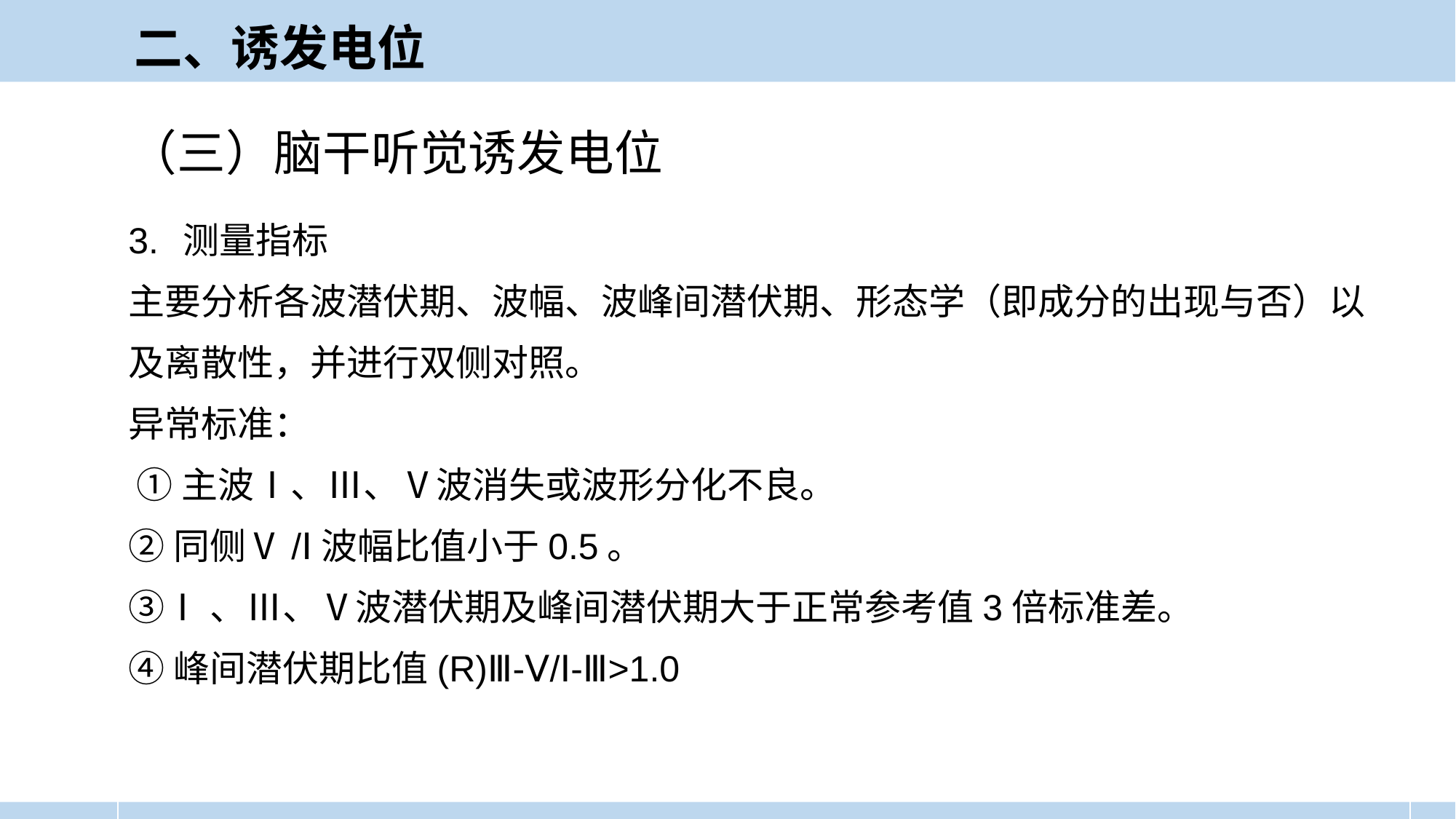

二、诱发电位
（三）脑干听觉诱发电位
测量指标
主要分析各波潜伏期、波幅、波峰间潜伏期、形态学（即成分的出现与否）以及离散性，并进行双侧对照。
异常标准：
 ①主波Ⅰ、Ⅲ、Ⅴ波消失或波形分化不良。
②同侧Ⅴ/Ⅰ波幅比值小于0.5。
③Ⅰ、Ⅲ、Ⅴ波潜伏期及峰间潜伏期大于正常参考值3倍标准差。
④峰间潜伏期比值(R)Ⅲ-Ⅴ/Ⅰ-Ⅲ>1.0